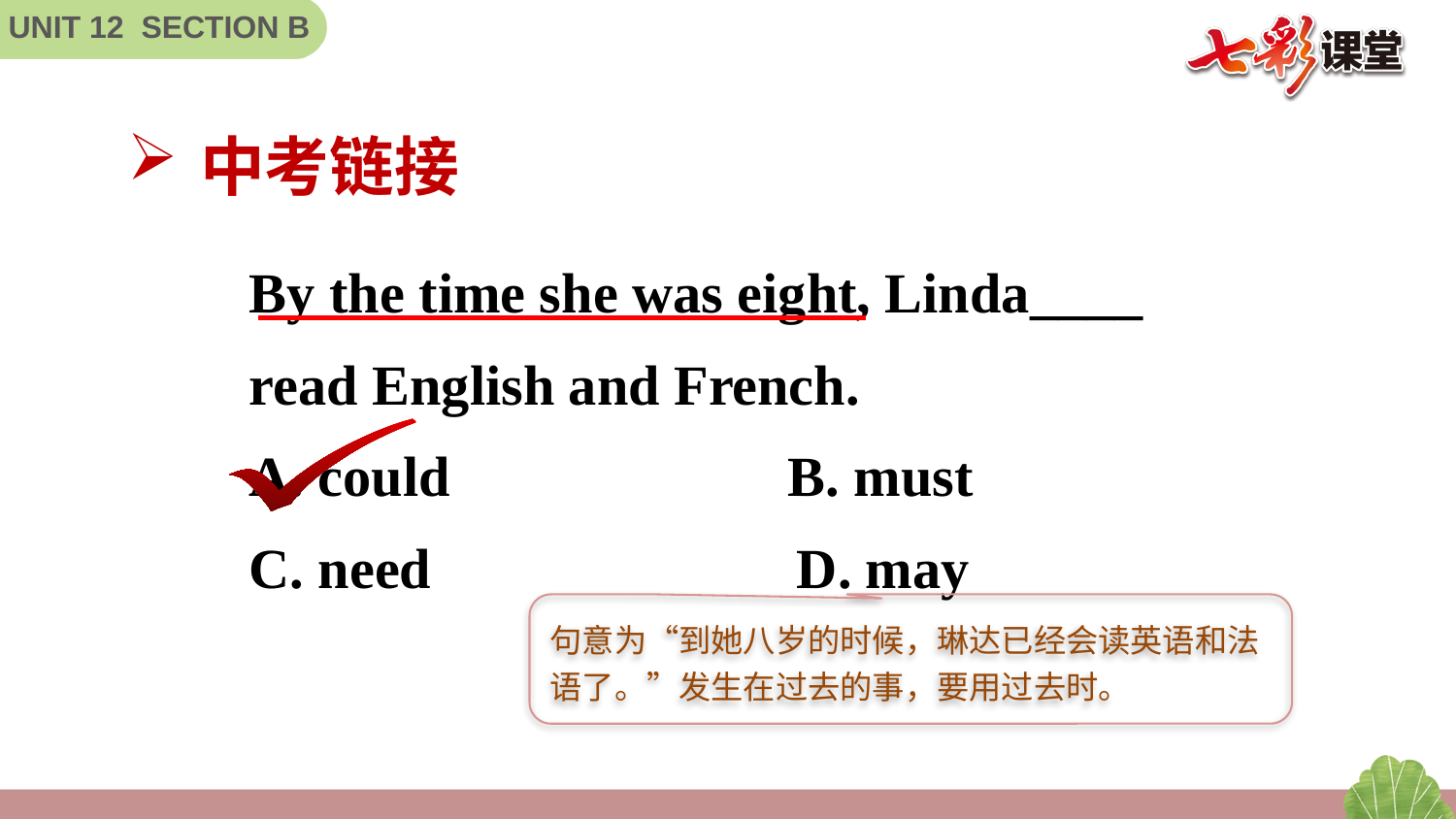

中考链接
By the time she was eight, Linda____ read English and French.
A. could                        B. must
C. need                          D. may

句意为“到她八岁的时候，琳达已经会读英语和法语了。”发生在过去的事，要用过去时。